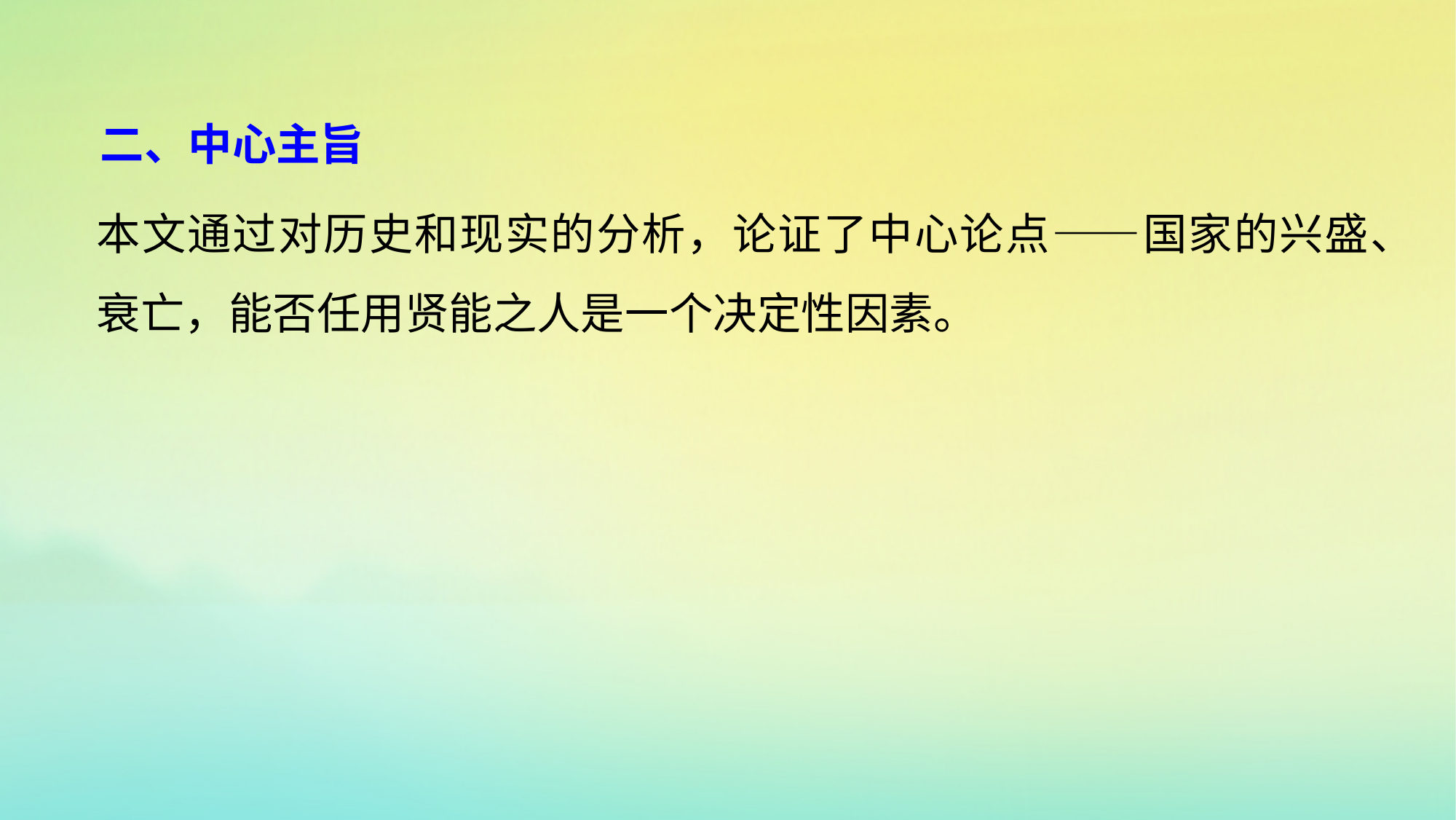

二、中心主旨
本文通过对历史和现实的分析，论证了中心论点——国家的兴盛、衰亡，能否任用贤能之人是一个决定性因素。